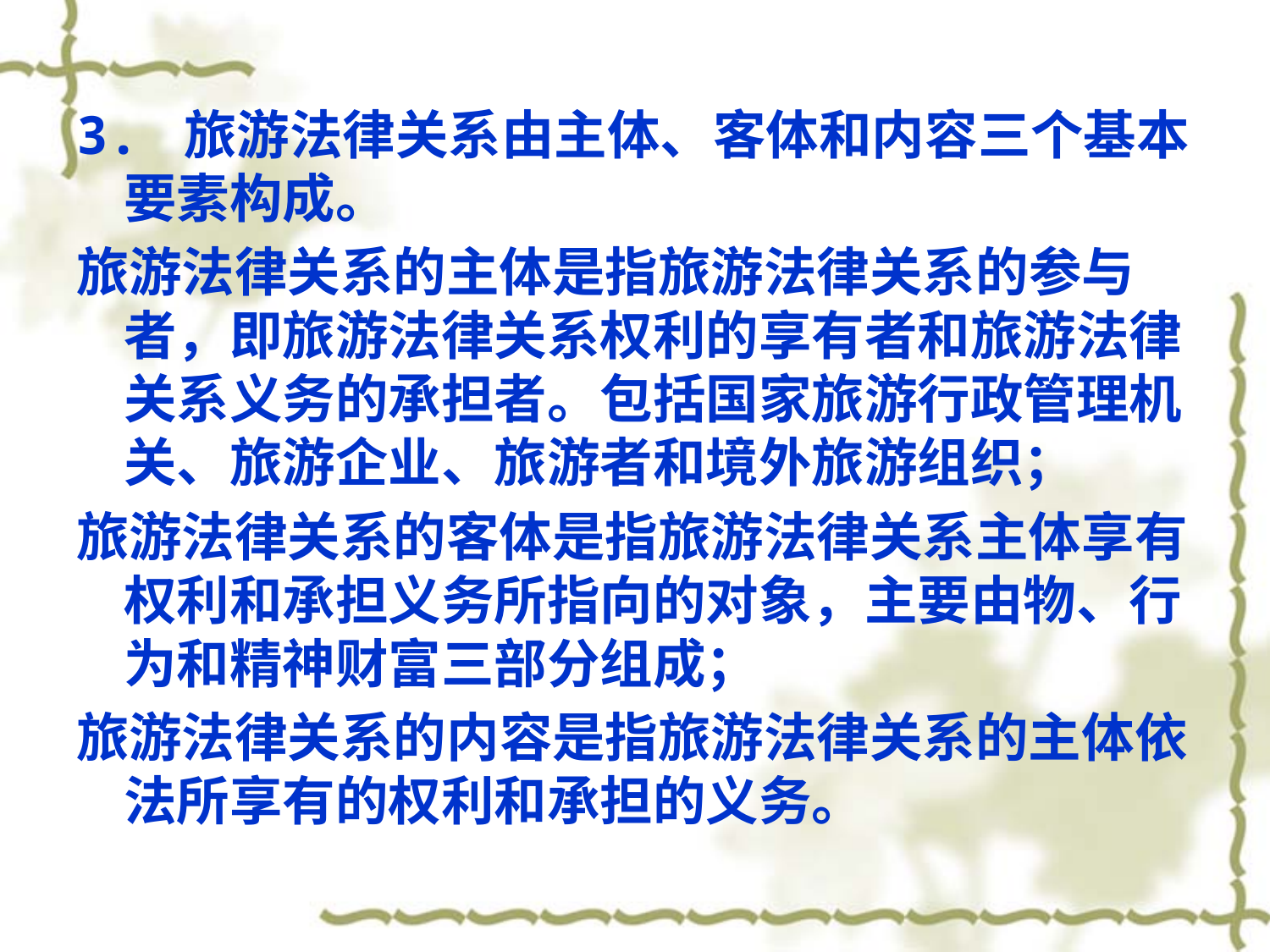

3. 旅游法律关系由主体、客体和内容三个基本要素构成。
旅游法律关系的主体是指旅游法律关系的参与者，即旅游法律关系权利的享有者和旅游法律关系义务的承担者。包括国家旅游行政管理机关、旅游企业、旅游者和境外旅游组织；
旅游法律关系的客体是指旅游法律关系主体享有权利和承担义务所指向的对象，主要由物、行为和精神财富三部分组成；
旅游法律关系的内容是指旅游法律关系的主体依法所享有的权利和承担的义务。